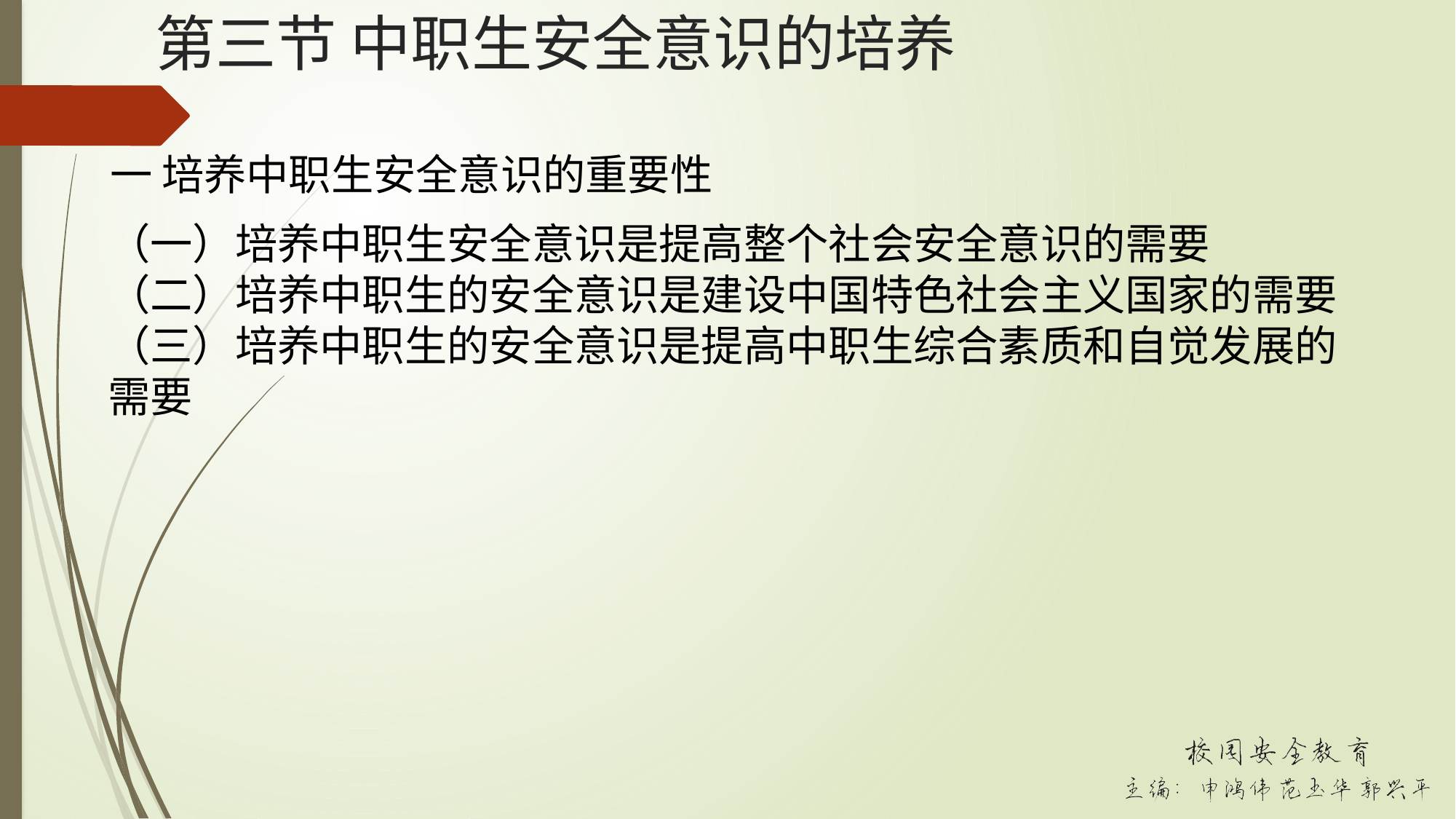

# 第三节 中职生安全意识的培养
一 培养中职生安全意识的重要性
（一）培养中职生安全意识是提高整个社会安全意识的需要
（二）培养中职生的安全意识是建设中国特色社会主义国家的需要
（三）培养中职生的安全意识是提高中职生综合素质和自觉发展的需要